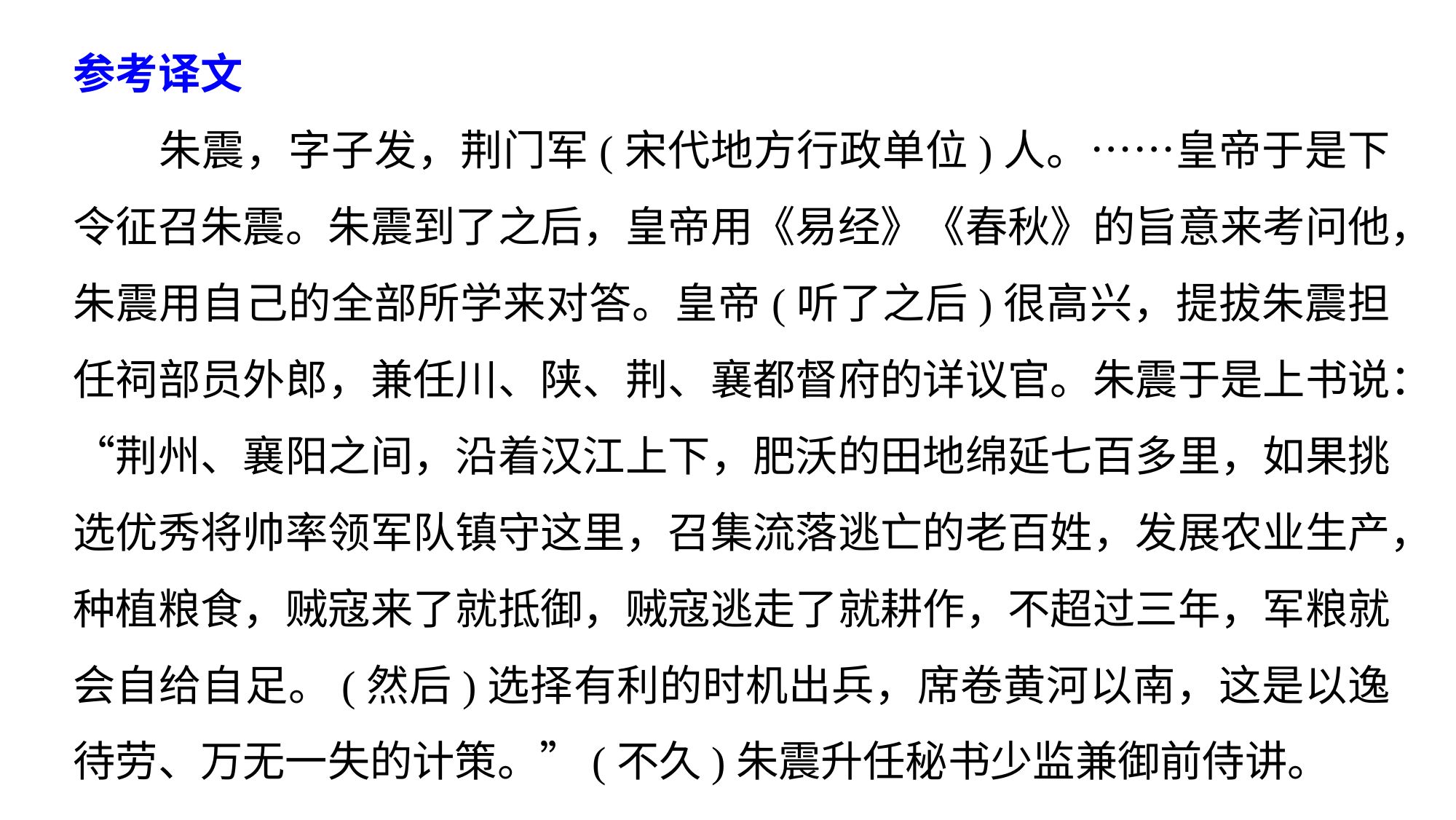

参考译文
朱震，字子发，荆门军(宋代地方行政单位)人。……皇帝于是下令征召朱震。朱震到了之后，皇帝用《易经》《春秋》的旨意来考问他，朱震用自己的全部所学来对答。皇帝(听了之后)很高兴，提拔朱震担任祠部员外郎，兼任川、陕、荆、襄都督府的详议官。朱震于是上书说：“荆州、襄阳之间，沿着汉江上下，肥沃的田地绵延七百多里，如果挑选优秀将帅率领军队镇守这里，召集流落逃亡的老百姓，发展农业生产，种植粮食，贼寇来了就抵御，贼寇逃走了就耕作，不超过三年，军粮就会自给自足。(然后)选择有利的时机出兵，席卷黄河以南，这是以逸待劳、万无一失的计策。”(不久)朱震升任秘书少监兼御前侍讲。